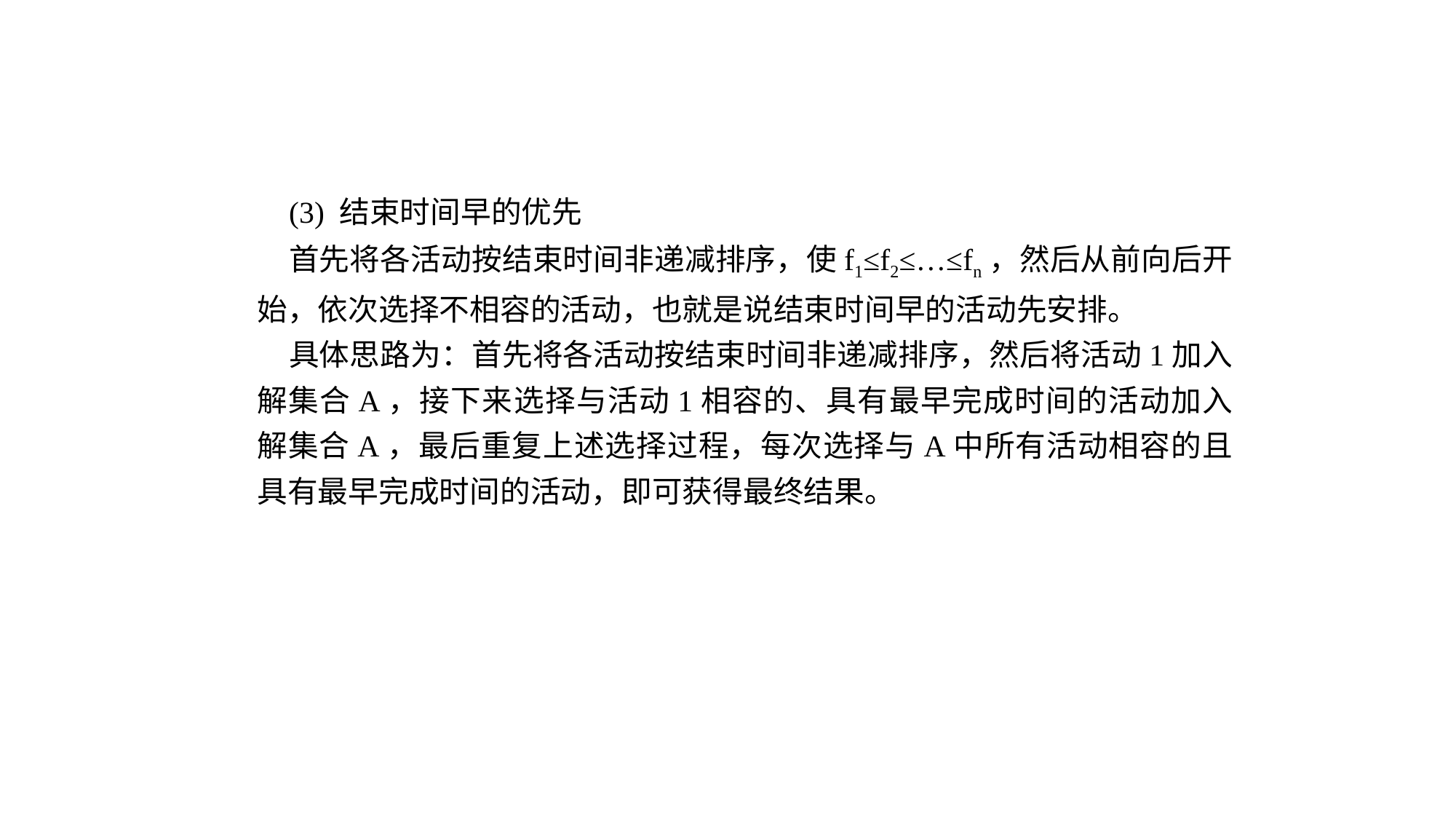

(3) 结束时间早的优先
首先将各活动按结束时间非递减排序，使f1≤f2≤…≤fn，然后从前向后开始，依次选择不相容的活动，也就是说结束时间早的活动先安排。
具体思路为：首先将各活动按结束时间非递减排序，然后将活动1加入解集合A，接下来选择与活动1相容的、具有最早完成时间的活动加入解集合A，最后重复上述选择过程，每次选择与A中所有活动相容的且具有最早完成时间的活动，即可获得最终结果。